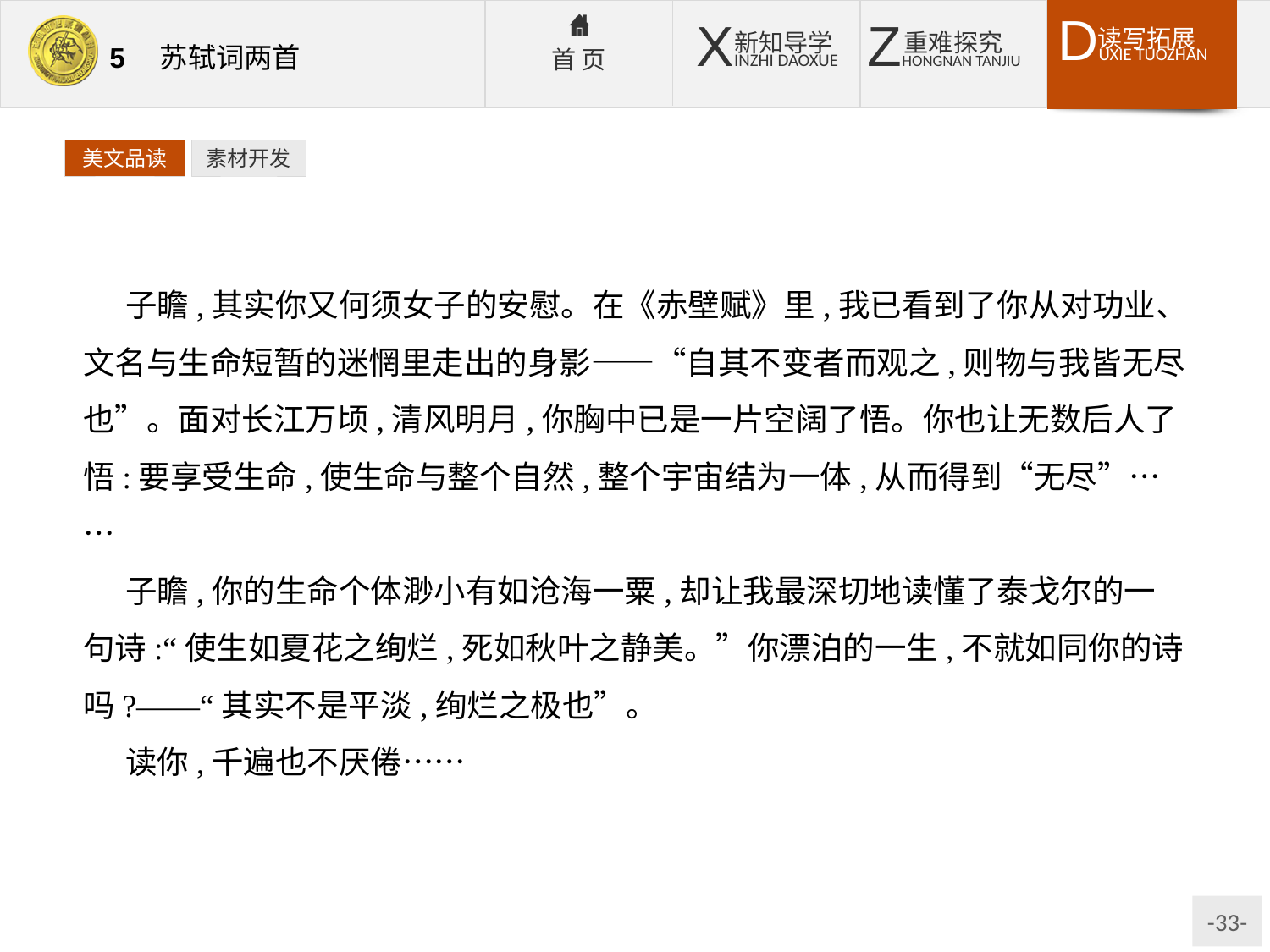

美文品读
素材开发
子瞻,其实你又何须女子的安慰。在《赤壁赋》里,我已看到了你从对功业、文名与生命短暂的迷惘里走出的身影——“自其不变者而观之,则物与我皆无尽也”。面对长江万顷,清风明月,你胸中已是一片空阔了悟。你也让无数后人了悟:要享受生命,使生命与整个自然,整个宇宙结为一体,从而得到“无尽”……
子瞻,你的生命个体渺小有如沧海一粟,却让我最深切地读懂了泰戈尔的一句诗:“使生如夏花之绚烂,死如秋叶之静美。”你漂泊的一生,不就如同你的诗吗?——“其实不是平淡,绚烂之极也”。
读你,千遍也不厌倦……